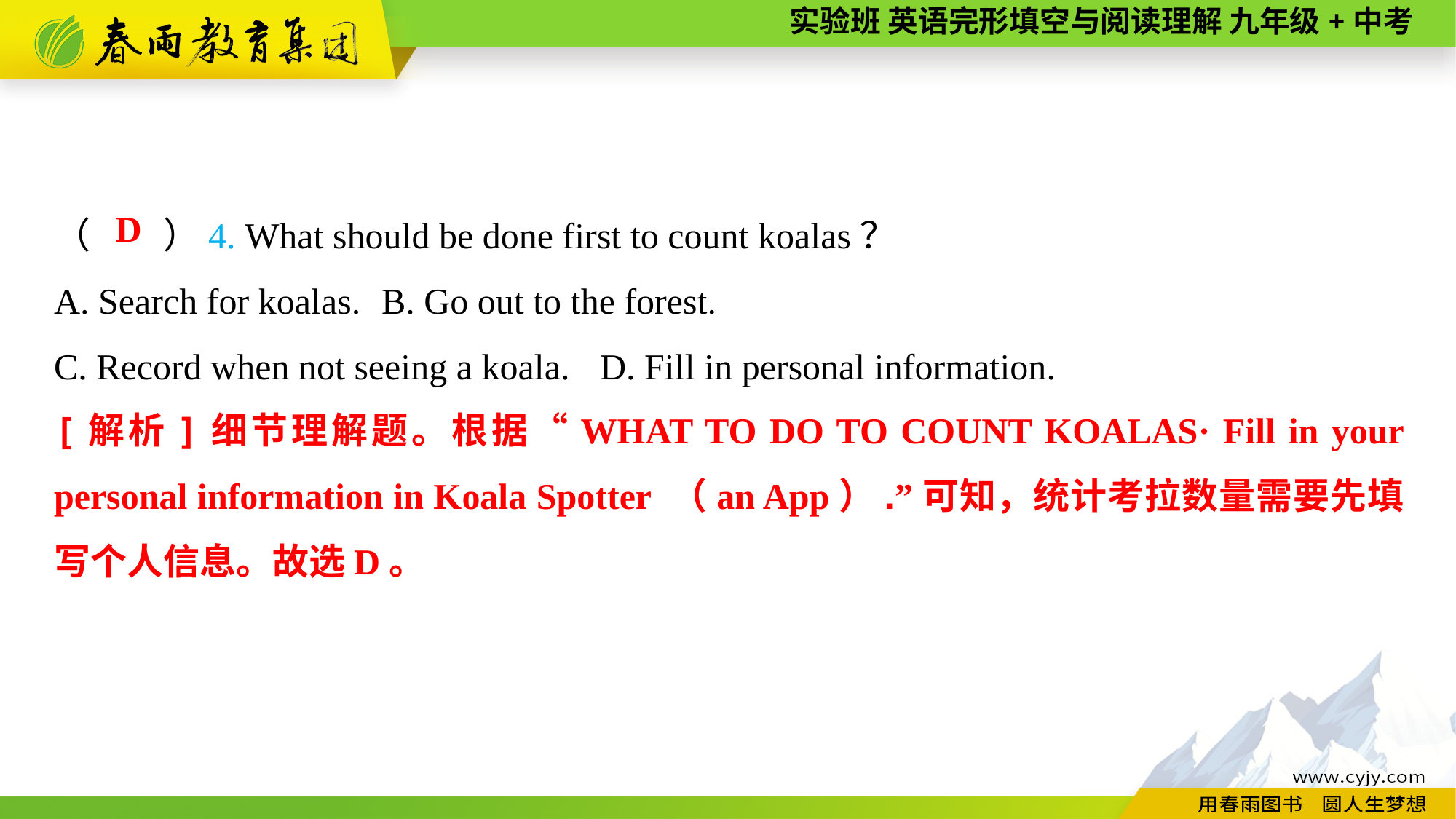

（　　）4. What should be done first to count koalas？
A. Search for koalas.	B. Go out to the forest.
C. Record when not seeing a koala.	D. Fill in personal information.
D
[解析]细节理解题。根据“WHAT TO DO TO COUNT KOALAS· Fill in your personal information in Koala Spotter （an App）.”可知，统计考拉数量需要先填写个人信息。故选D。